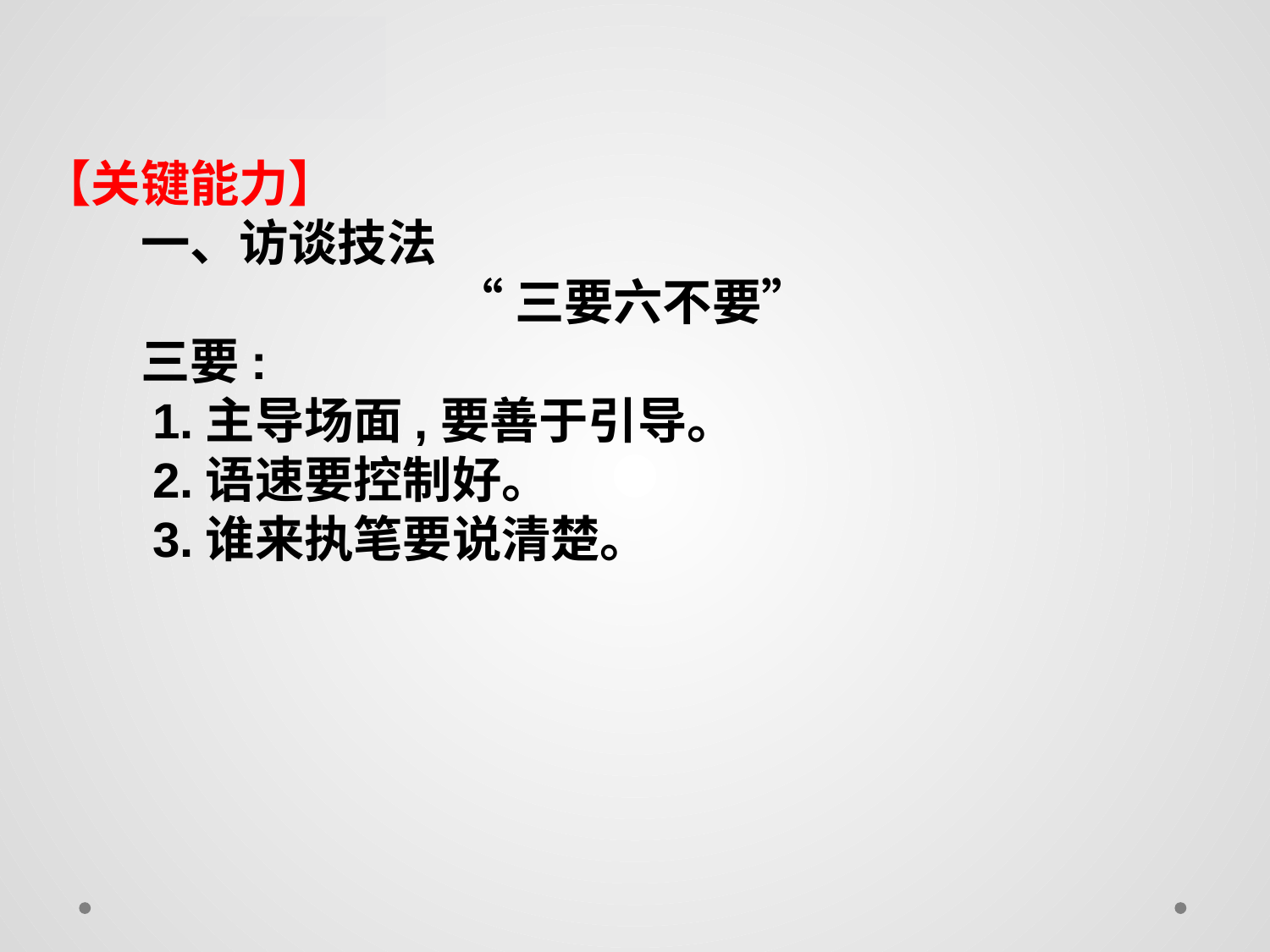

【关键能力】
　　一、访谈技法
“三要六不要”
　　三要:
　　1.主导场面,要善于引导。
　　2.语速要控制好。
　　3.谁来执笔要说清楚。